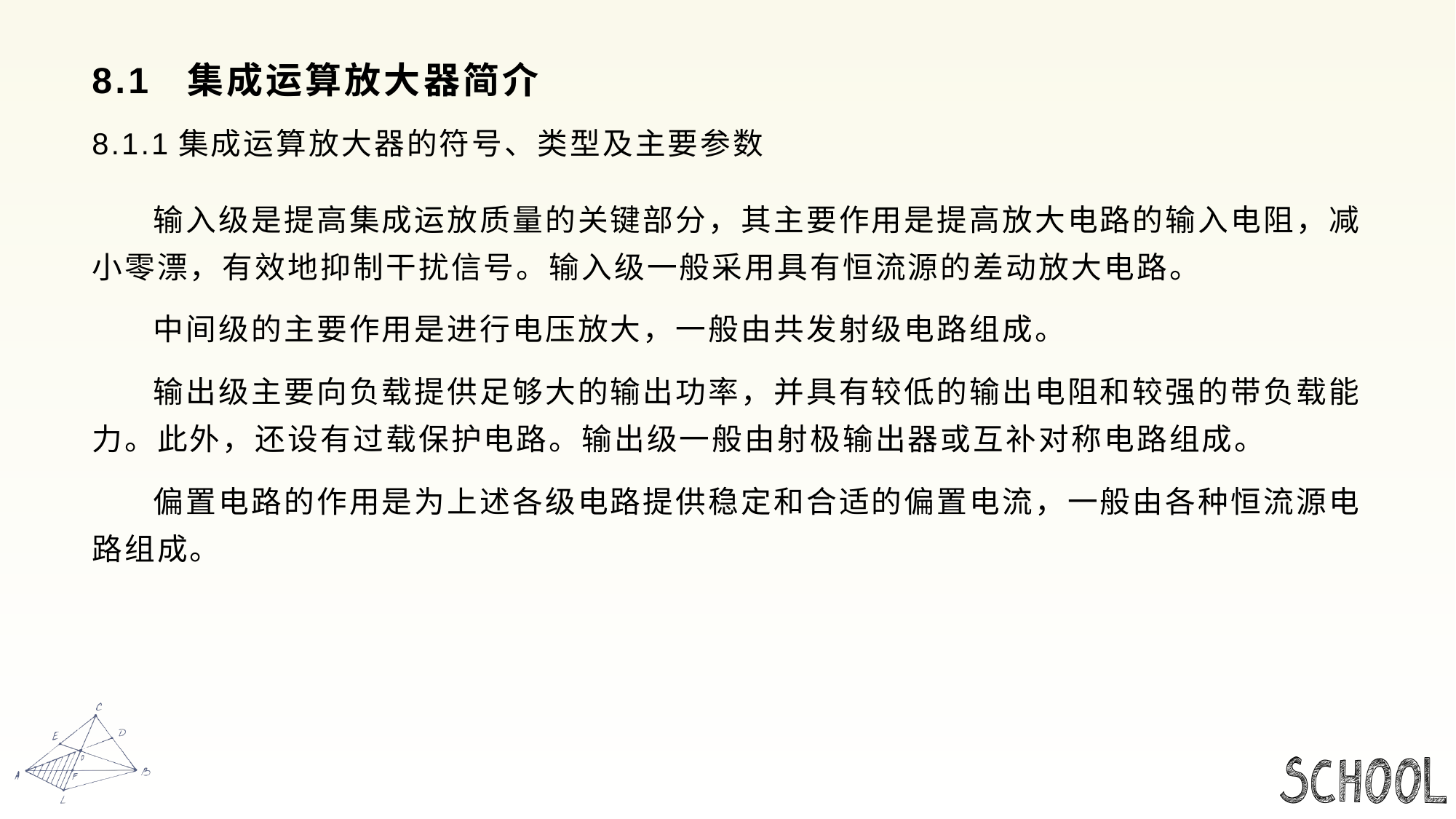

# 8.1  集成运算放大器简介
8.1.1集成运算放大器的符号、类型及主要参数
      输入级是提高集成运放质量的关键部分，其主要作用是提高放大电路的输入电阻，减小零漂，有效地抑制干扰信号。输入级一般采用具有恒流源的差动放大电路。
      中间级的主要作用是进行电压放大，一般由共发射级电路组成。
      输出级主要向负载提供足够大的输出功率，并具有较低的输出电阻和较强的带负载能力。此外，还设有过载保护电路。输出级一般由射极输出器或互补对称电路组成。
      偏置电路的作用是为上述各级电路提供稳定和合适的偏置电流，一般由各种恒流源电路组成。